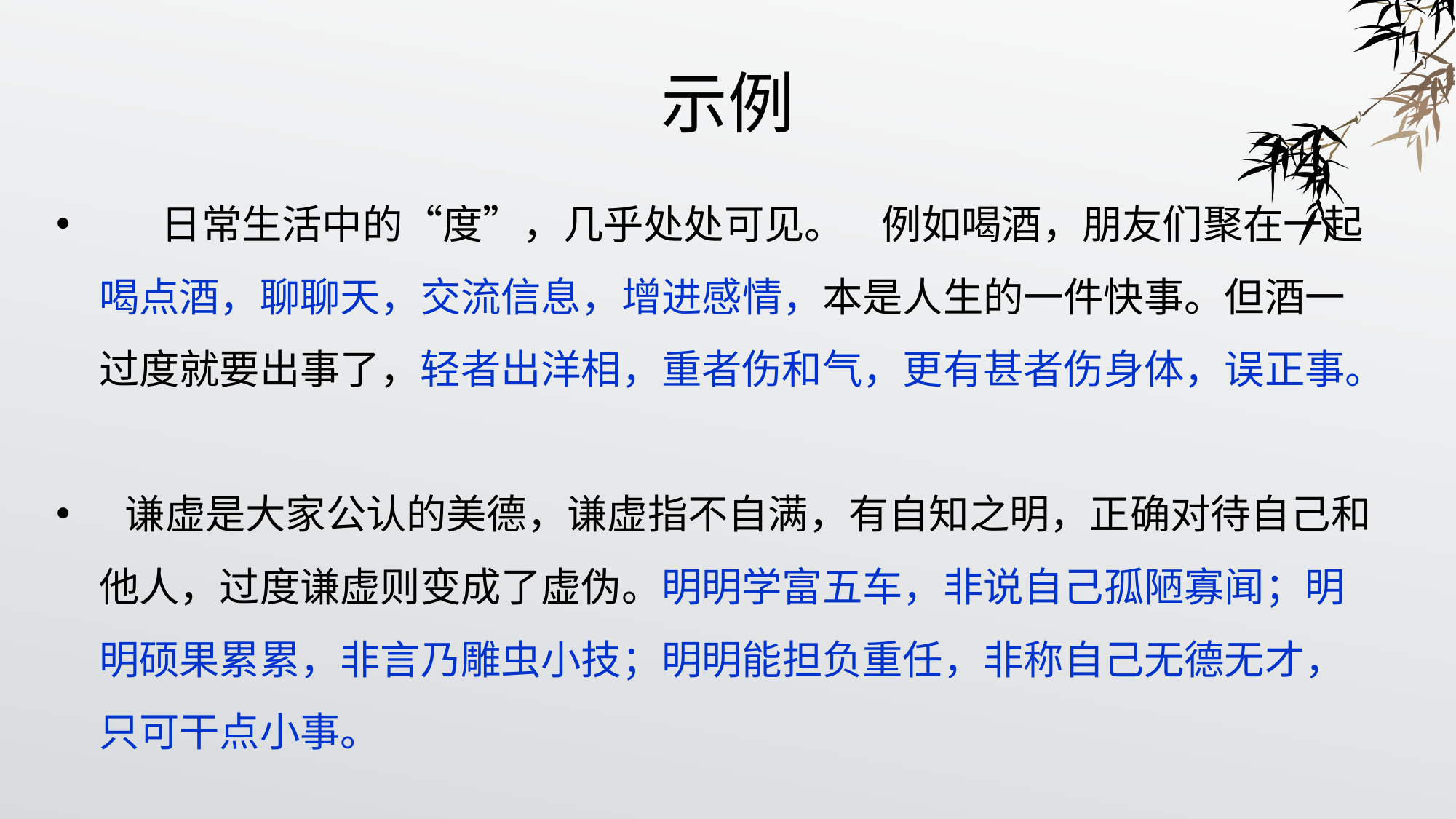

# 示例
      日常生活中的“度”，几乎处处可见。    例如喝酒，朋友们聚在一起喝点酒，聊聊天，交流信息，增进感情，本是人生的一件快事。但酒一过度就要出事了，轻者出洋相，重者伤和气，更有甚者伤身体，误正事。

  谦虚是大家公认的美德，谦虚指不自满，有自知之明，正确对待自己和他人，过度谦虚则变成了虚伪。明明学富五车，非说自己孤陋寡闻；明明硕果累累，非言乃雕虫小技；明明能担负重任，非称自己无德无才，只可干点小事。

129